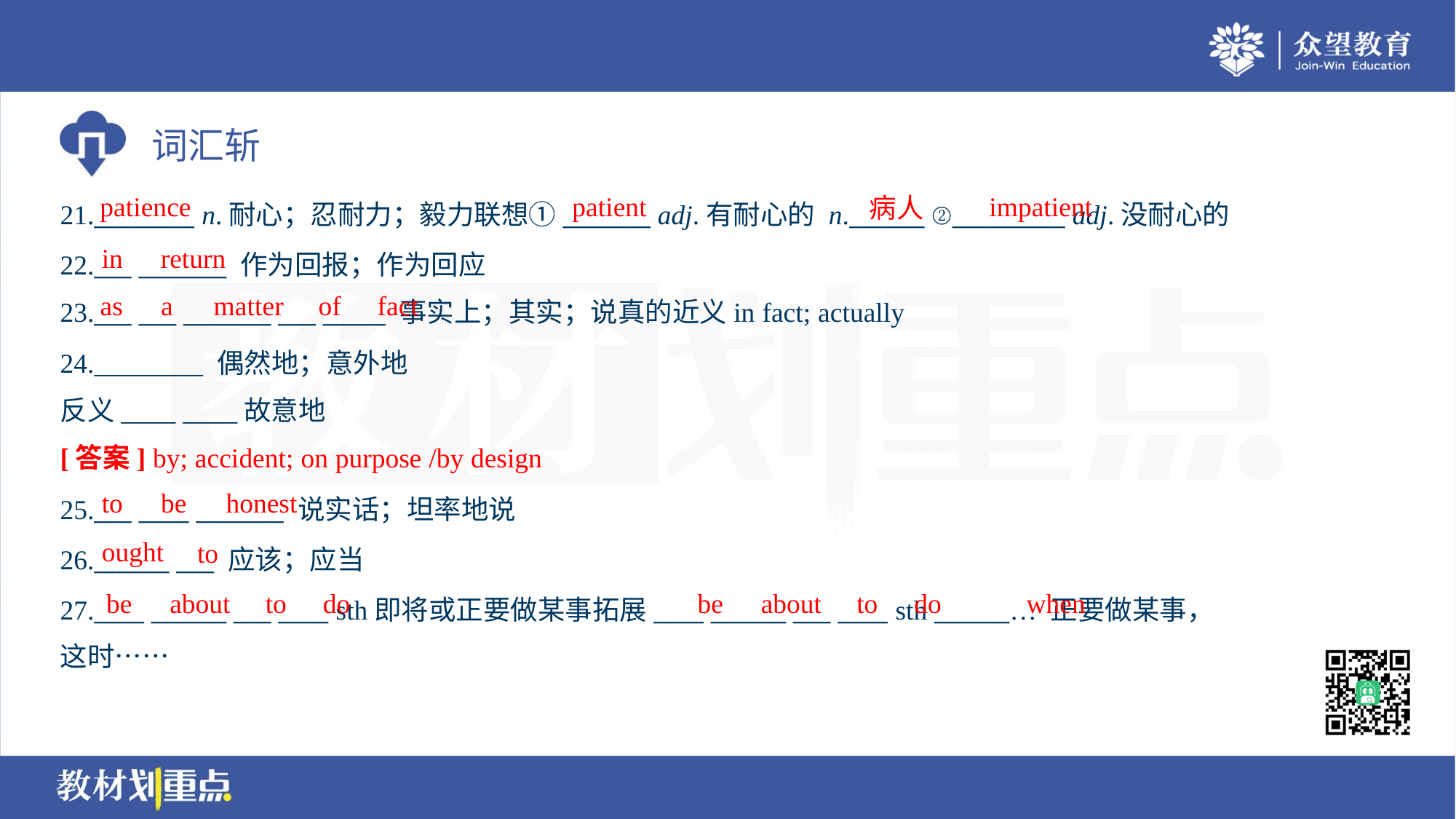

patience
patient
impatient
病人
21.________ n.耐心；忍耐力；毅力联想①_______ adj.有耐心的 n.______ ②_________ adj.没耐心的
22.___ _______ 作为回报；作为回应
23.___ ___ _______ ___ _____ 事实上；其实；说真的近义in fact; actually
in
return
as
a
matter
of
fact
24.________ 偶然地；意外地
反义____ ____故意地
[答案] by; accident; on purpose /by design
to
be
honest
25.___ ____ _______ 说实话；坦率地说
26.______ ___ 应该；应当
27.____ ______ ___ ____ sth即将或正要做某事拓展____ ______ ___ ____ sth ______… 正要做某事，
这时……
ought
to
be
about
to
do
be
about
to
do
when